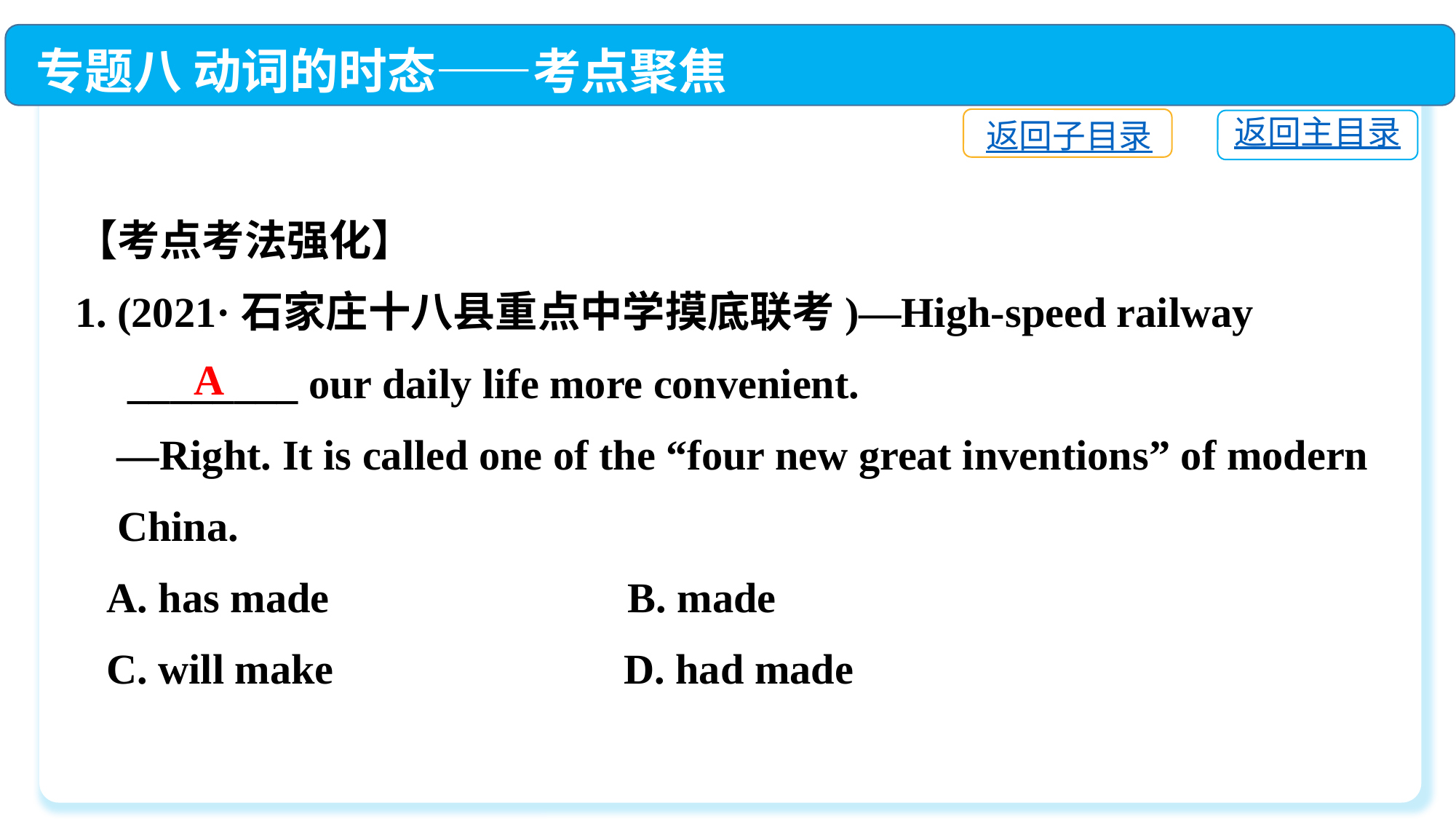

专题八 动词的时态——考点聚焦

返回子目录
返回主目录
【考点考法强化】
1. (2021·石家庄十八县重点中学摸底联考)—High-speed railway
     ________ our daily life more convenient.
    —Right. It is called one of the “four new great inventions” of modern
    China.
   A. has made　　 	           B. made
   C. will make	                     D. had made

A